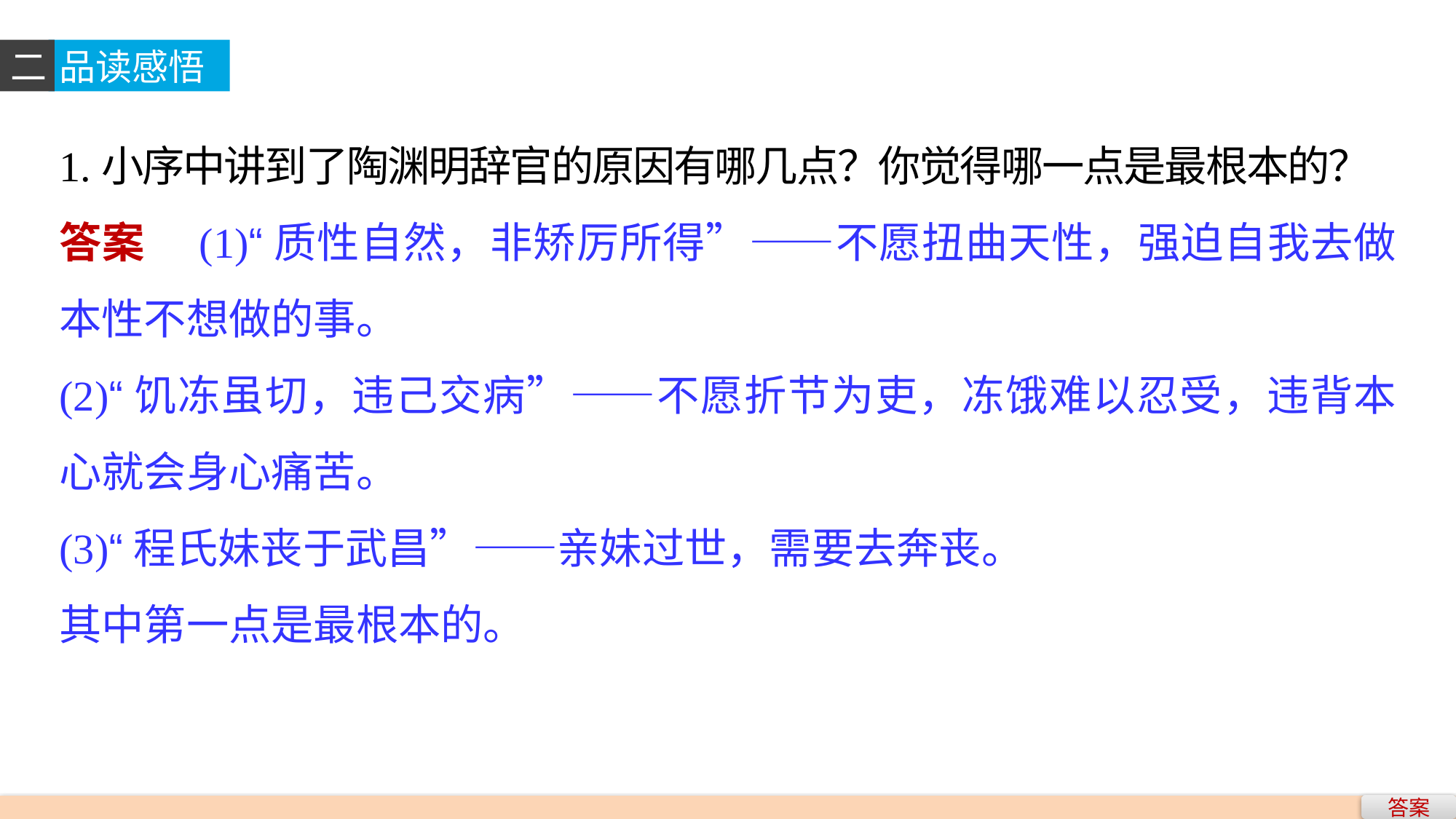

二
品读感悟
1.小序中讲到了陶渊明辞官的原因有哪几点？你觉得哪一点是最根本的？
答案　(1)“质性自然，非矫厉所得”——不愿扭曲天性，强迫自我去做本性不想做的事。
(2)“饥冻虽切，违己交病”——不愿折节为吏，冻饿难以忍受，违背本心就会身心痛苦。
(3)“程氏妹丧于武昌”——亲妹过世，需要去奔丧。
其中第一点是最根本的。
答案